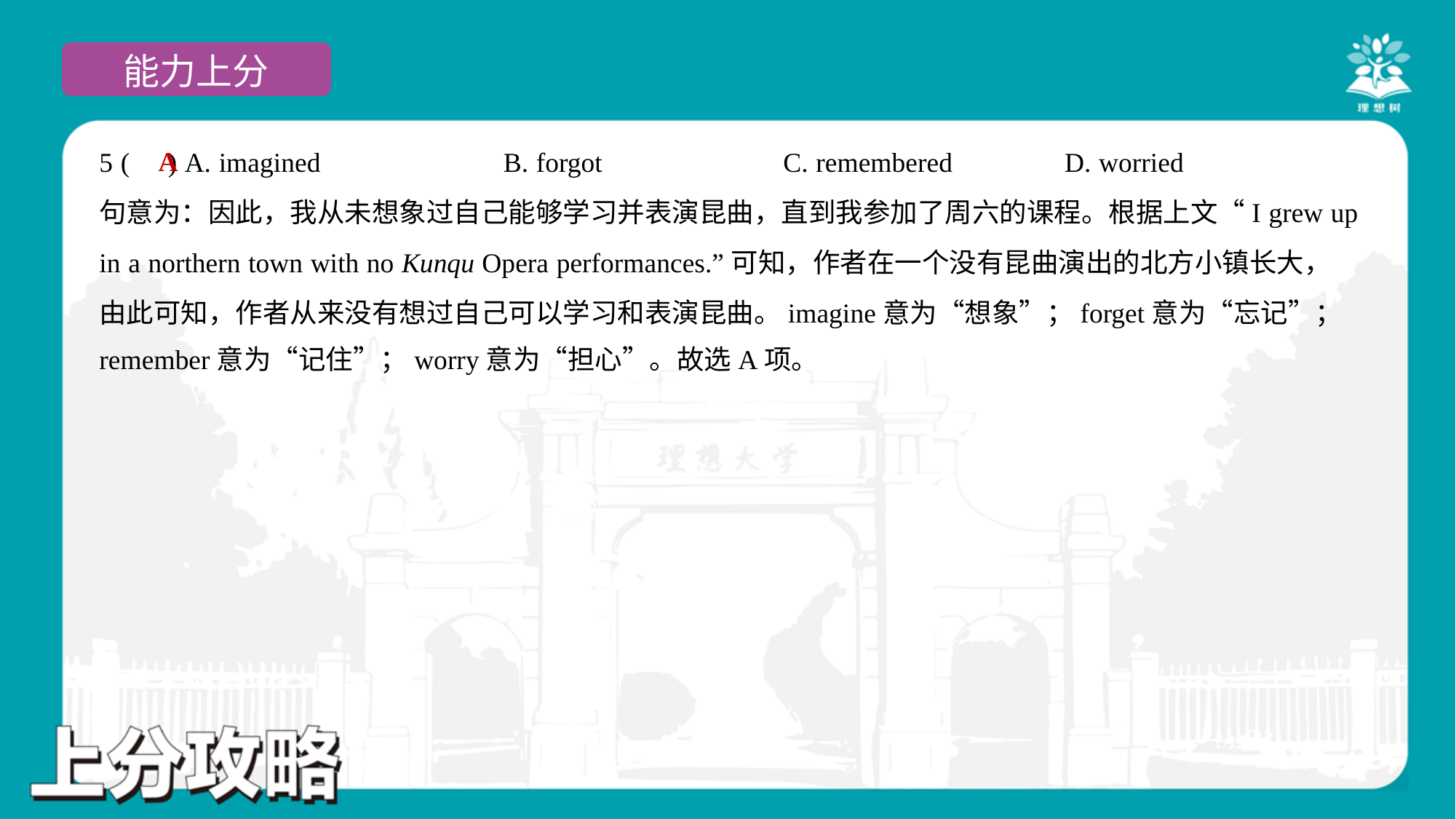

A
5 (     ) A. imagined	B. forgot	C. remembered	D. worried
句意为：因此，我从未想象过自己能够学习并表演昆曲，直到我参加了周六的课程。根据上文“I grew up
in a northern town with no Kunqu Opera performances.”可知，作者在一个没有昆曲演出的北方小镇长大，
由此可知，作者从来没有想过自己可以学习和表演昆曲。imagine意为“想象”；forget意为“忘记”；
remember意为“记住”；worry意为“担心”。故选A项。